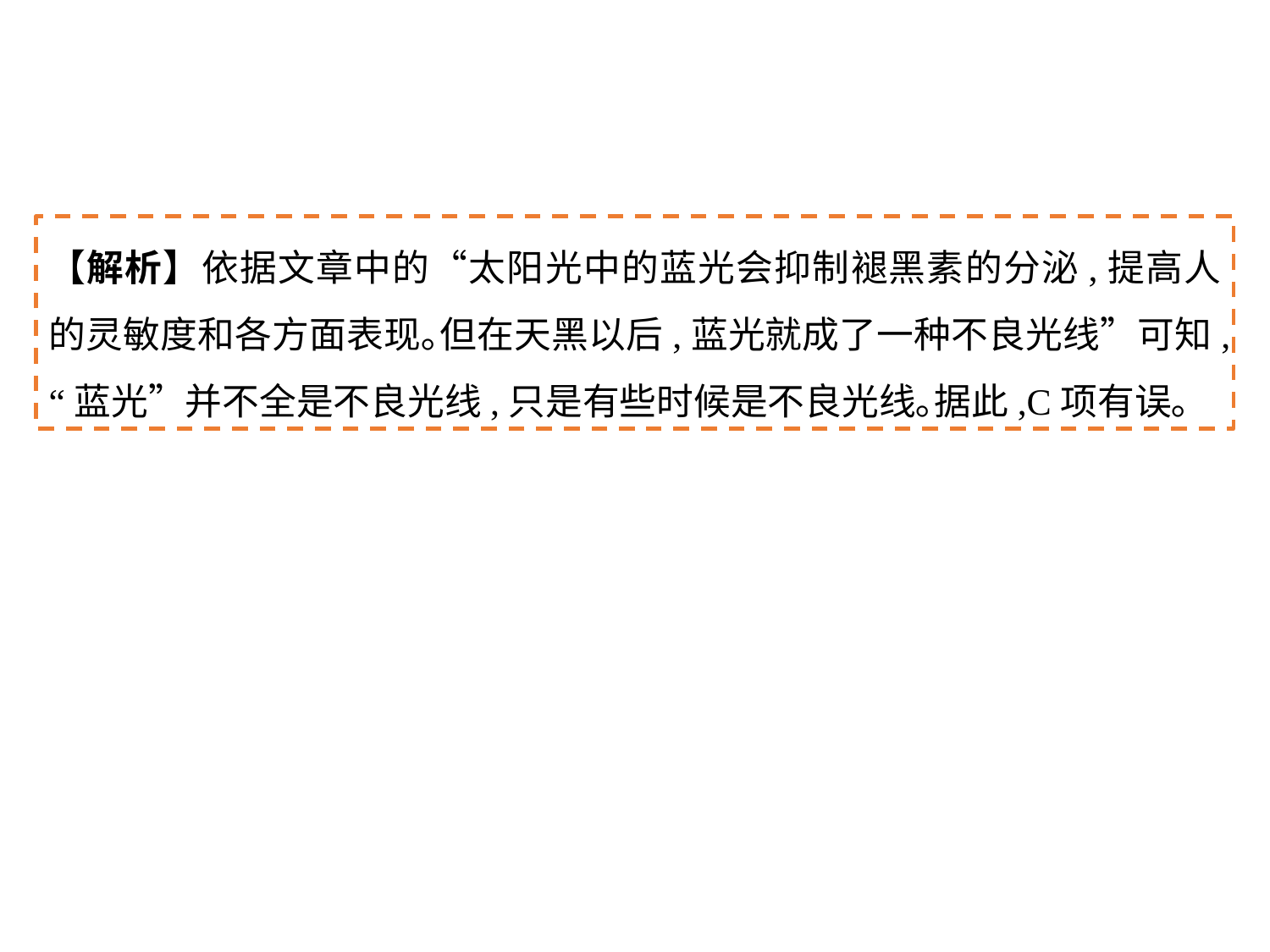

【解析】依据文章中的“太阳光中的蓝光会抑制褪黑素的分泌,提高人的灵敏度和各方面表现｡但在天黑以后,蓝光就成了一种不良光线”可知,“蓝光”并不全是不良光线,只是有些时候是不良光线｡据此,C项有误｡